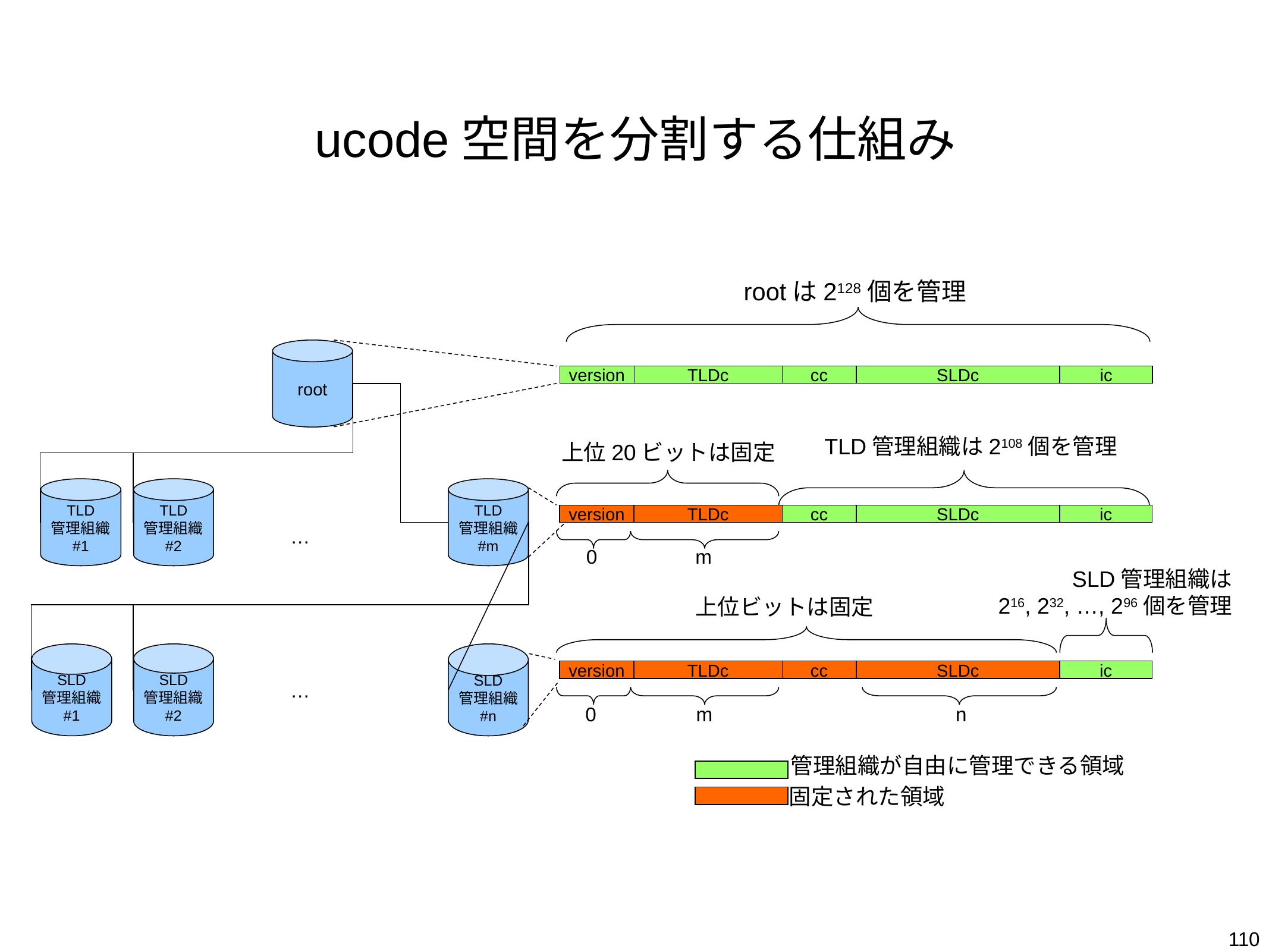

# ucode空間を分割する仕組み
rootは2128個を管理

root

version
TLDc
cc
SLDc
ic

TLD管理組織は2108個を管理
上位20ビットは固定

TLD
管理組織
#1
TLD
管理組織
#2
TLD
管理組織
#m

version
TLDc
cc
SLDc
ic
…

0
m
SLD管理組織は
216, 232, …, 296個を管理
上位ビットは固定

SLD
管理組織
#1
SLD
管理組織
#2
SLD
管理組織
#n

version
TLDc
cc
SLDc
ic
…

0
m
n
管理組織が自由に管理できる領域

固定された領域

110